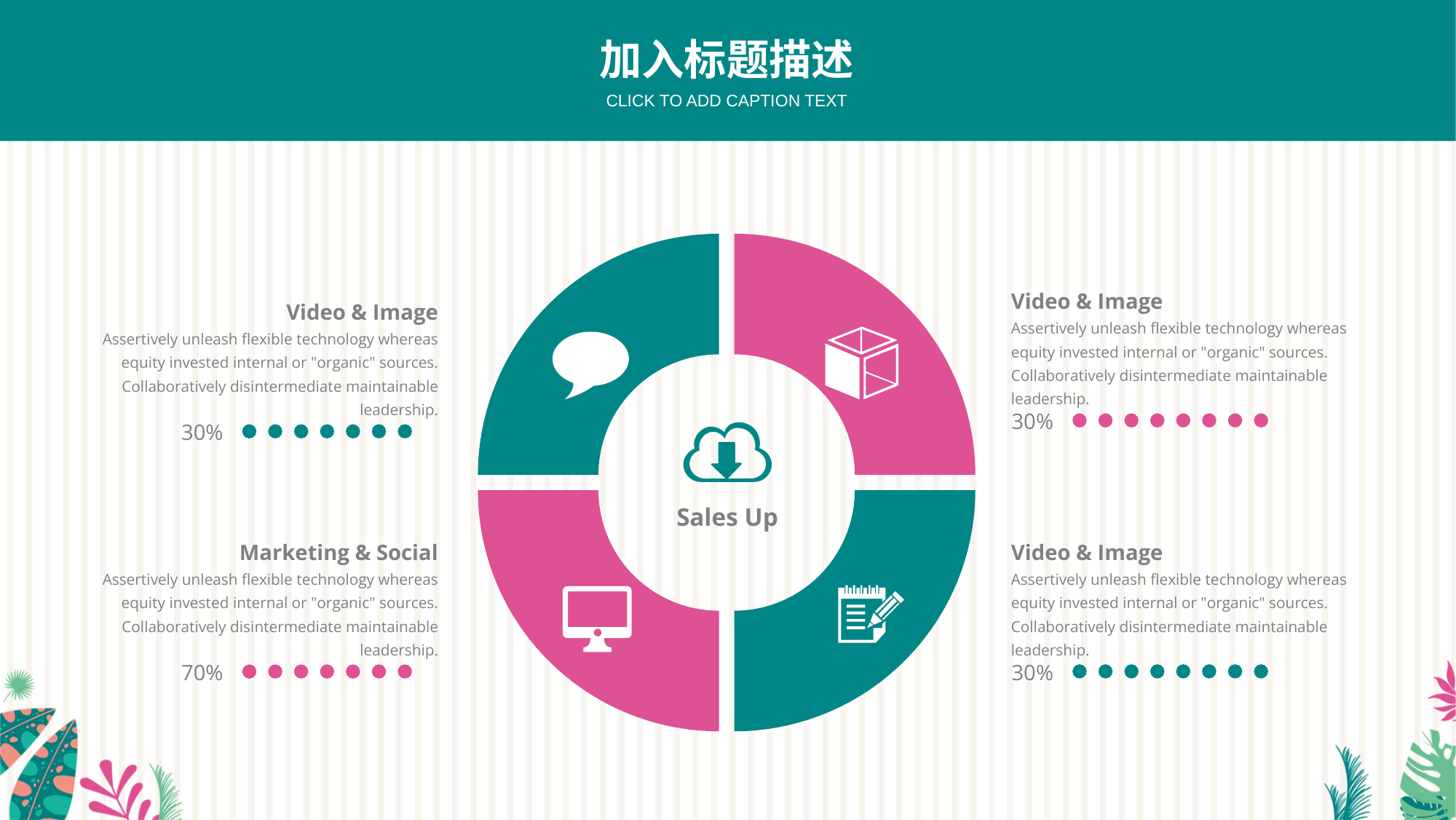

加入标题描述
CLICK TO ADD CAPTION TEXT

### Chart

| Category | Sales |
|---|---|
| 1st Qtr | 3.0 |
| 2nd Qtr | 3.0 |
| 3rd Qtr | 3.0 |
| 4th Qtr | 3.0 |

Sales Up

Video & Image
Assertively unleash flexible technology whereas equity invested internal or "organic" sources. Collaboratively disintermediate maintainable leadership.
Video & Image
Assertively unleash flexible technology whereas equity invested internal or "organic" sources. Collaboratively disintermediate maintainable leadership.
30%

30%

Marketing & Social
Assertively unleash flexible technology whereas equity invested internal or "organic" sources. Collaboratively disintermediate maintainable leadership.
Video & Image
Assertively unleash flexible technology whereas equity invested internal or "organic" sources. Collaboratively disintermediate maintainable leadership.
30%
70%